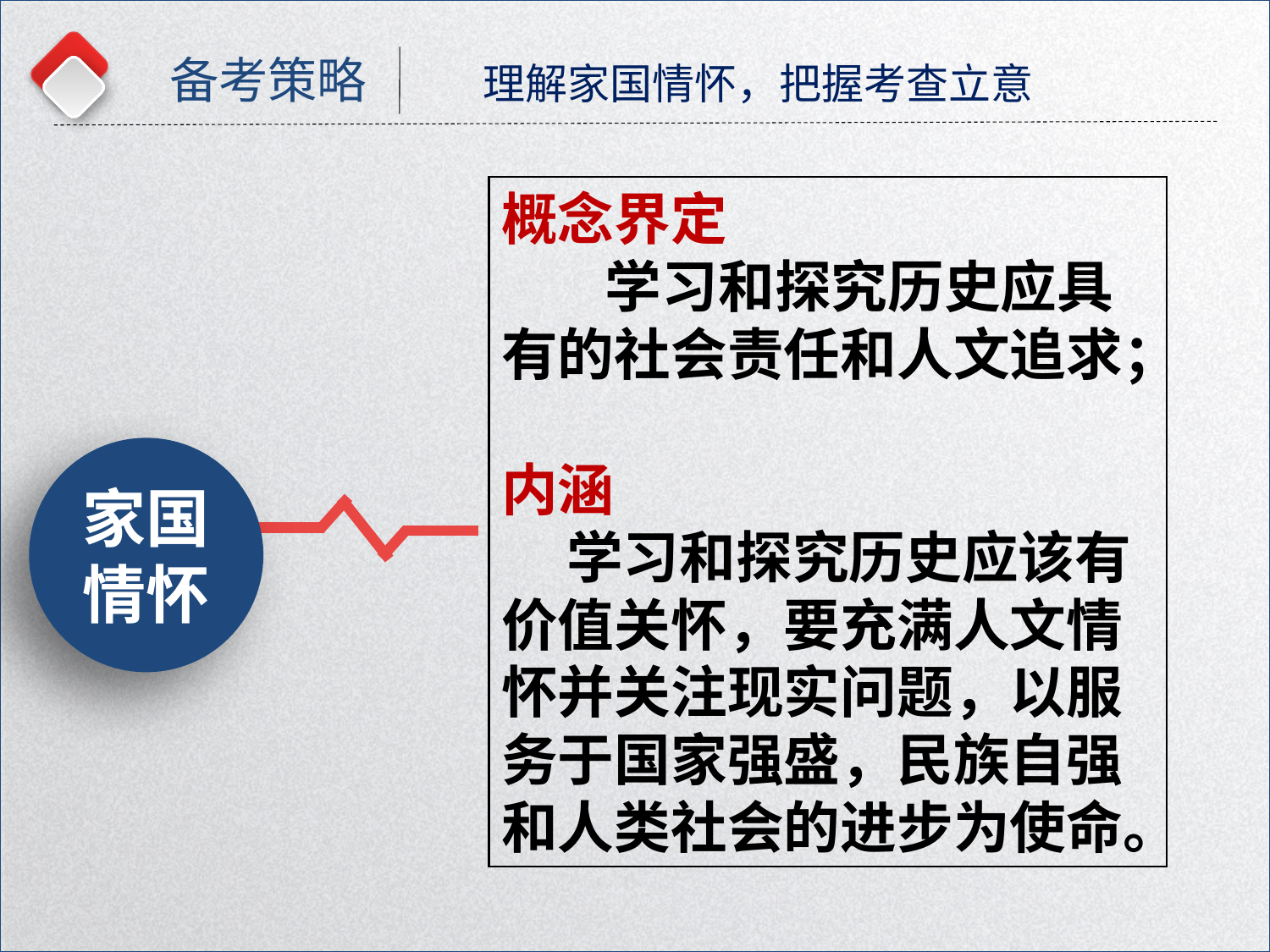

备考策略
理解家国情怀，把握考查立意

概念界定
       学习和探究历史应具有的社会责任和人文追求；

内涵
    学习和探究历史应该有价值关怀，要充满人文情怀并关注现实问题，以服务于国家强盛，民族自强和人类社会的进步为使命。
家国情怀